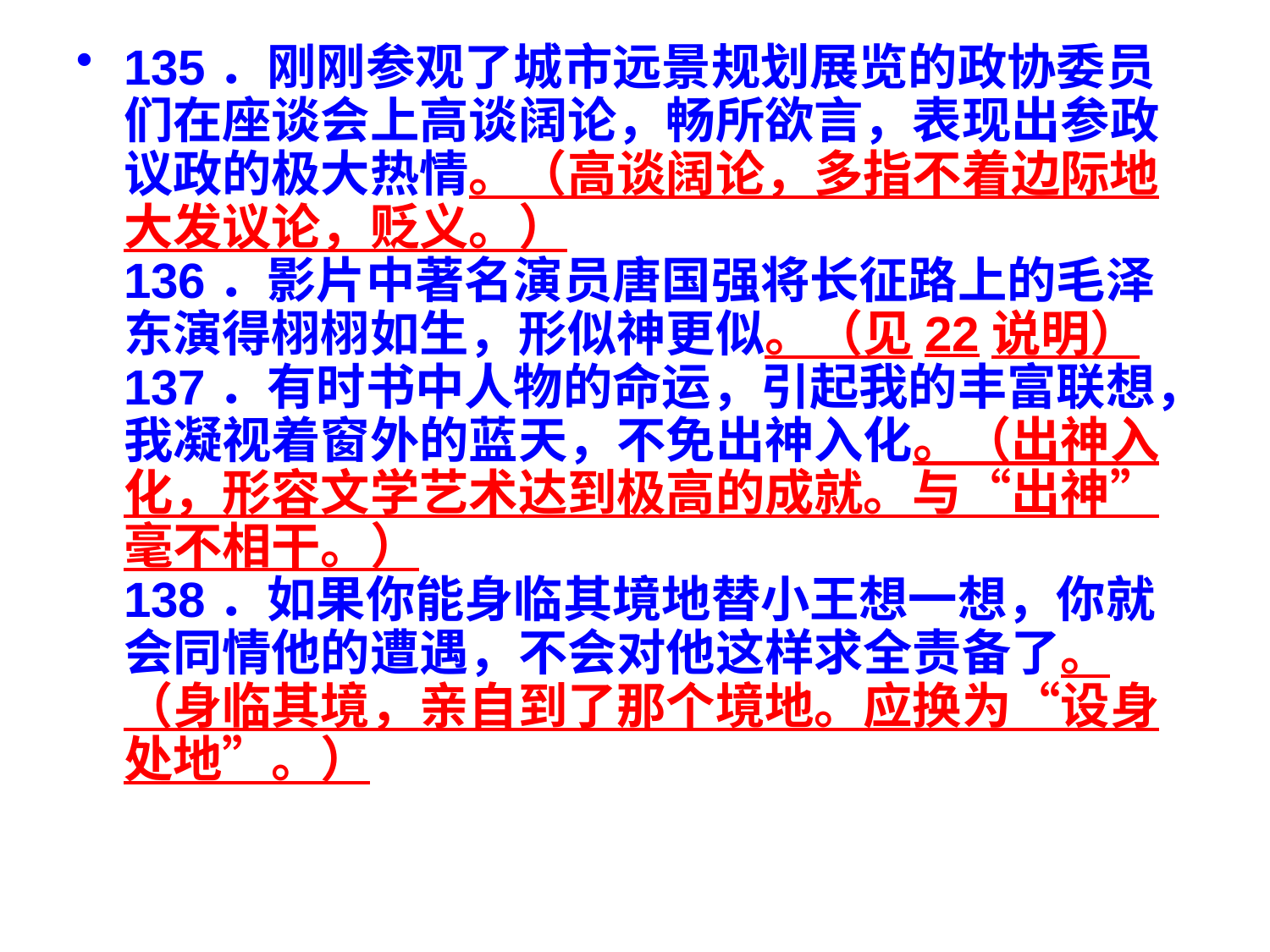

135．刚刚参观了城市远景规划展览的政协委员们在座谈会上高谈阔论，畅所欲言，表现出参政议政的极大热情。（高谈阔论，多指不着边际地大发议论，贬义。）
136．影片中著名演员唐国强将长征路上的毛泽东演得栩栩如生，形似神更似。（见22说明）
137．有时书中人物的命运，引起我的丰富联想，我凝视着窗外的蓝天，不免出神入化。（出神入化，形容文学艺术达到极高的成就。与“出神”毫不相干。）
138．如果你能身临其境地替小王想一想，你就会同情他的遭遇，不会对他这样求全责备了。（身临其境，亲自到了那个境地。应换为“设身处地”。）